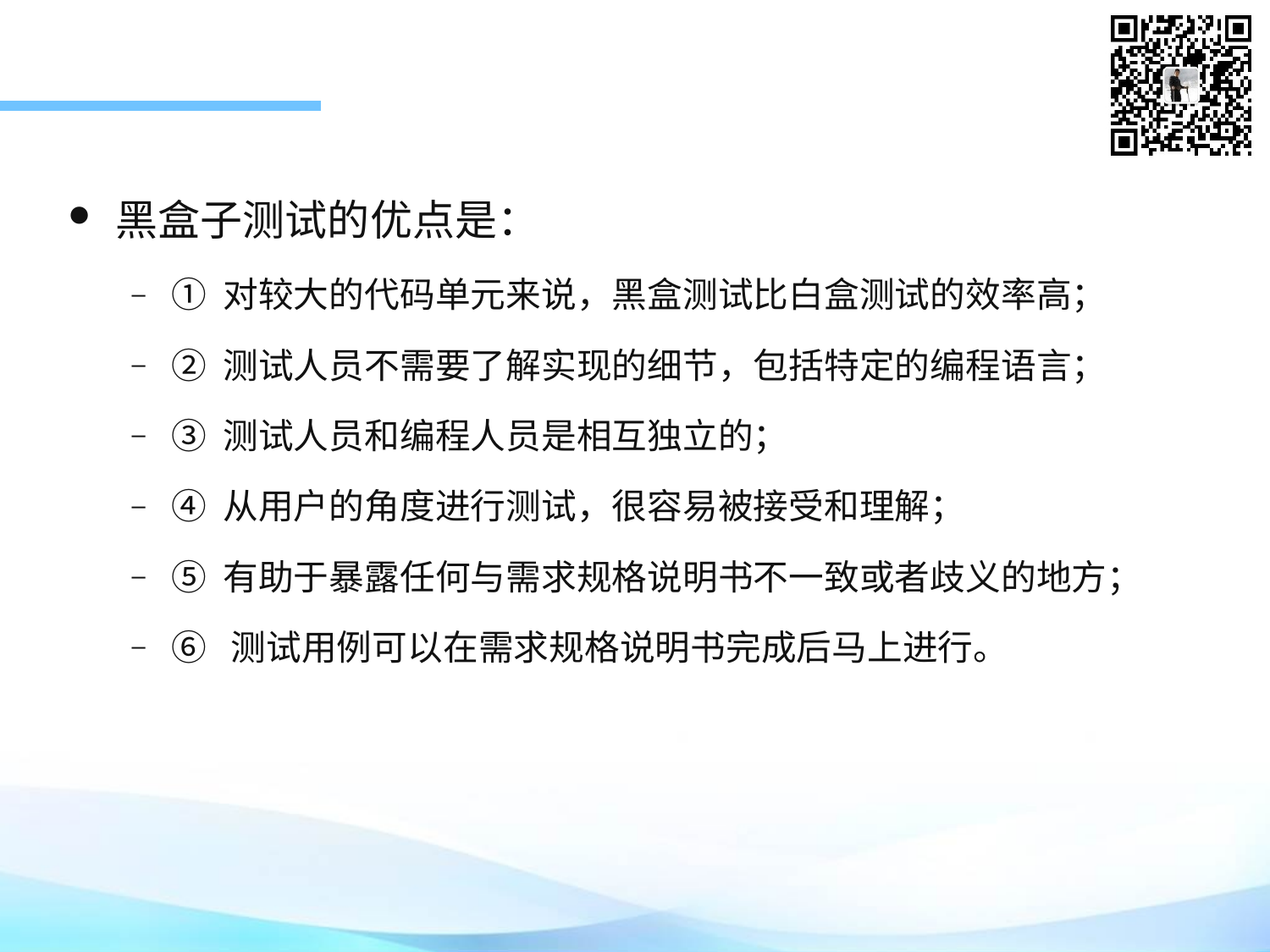

黑盒子测试的优点是：
① 对较大的代码单元来说，黑盒测试比白盒测试的效率高；
② 测试人员不需要了解实现的细节，包括特定的编程语言；
③ 测试人员和编程人员是相互独立的；
④ 从用户的角度进行测试，很容易被接受和理解；
⑤ 有助于暴露任何与需求规格说明书不一致或者歧义的地方；
⑥  测试用例可以在需求规格说明书完成后马上进行。